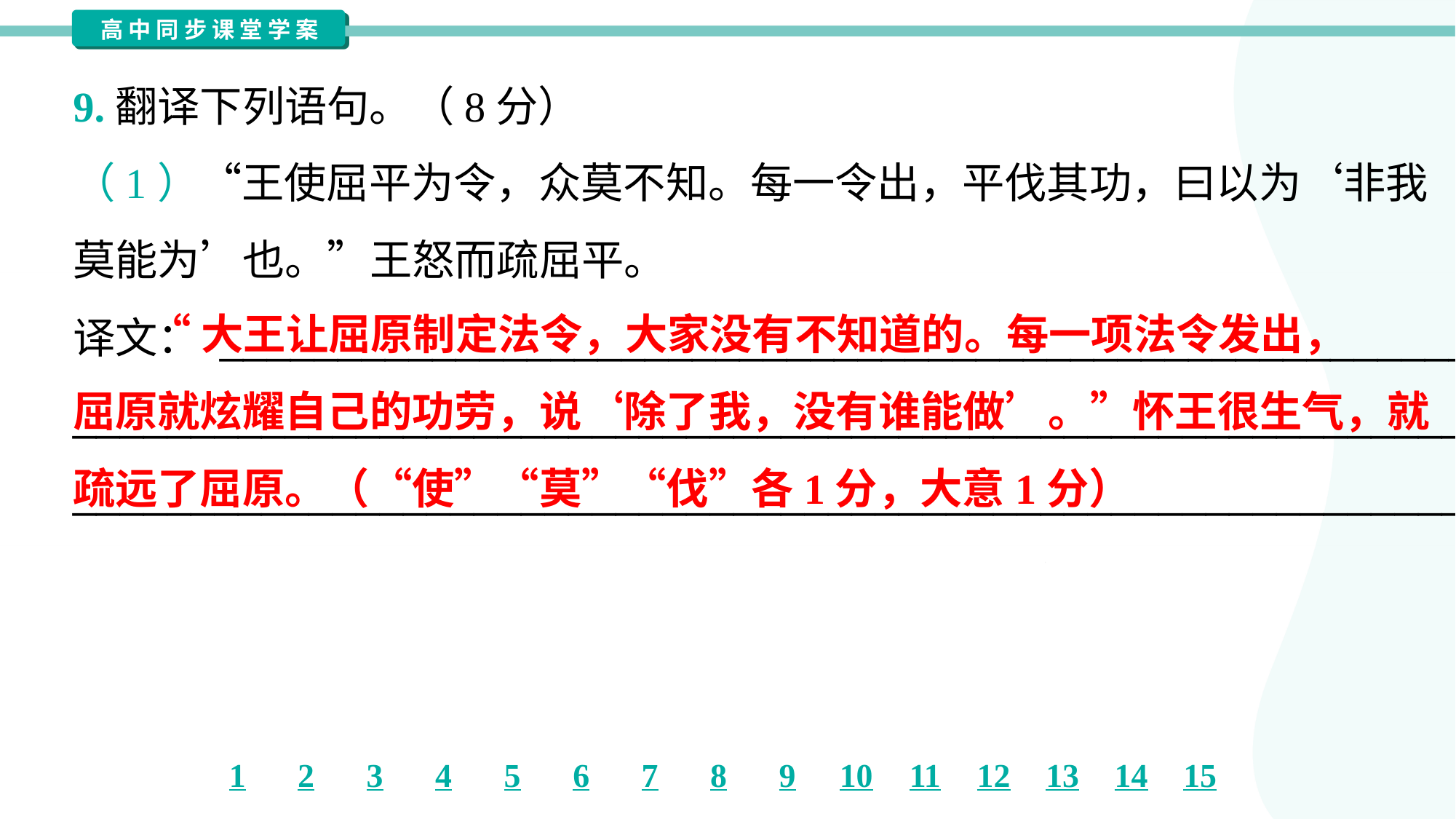

9.翻译下列语句。（8分）
（1）“王使屈平为令，众莫不知。每一令出，平伐其功，曰以为‘非我
莫能为’也。”王怒而疏屈平。
译文： ______________________________________________________
_____________________________________________________________
_____________________________________________________________
        “大王让屈原制定法令，大家没有不知道的。每一项法令发出，
屈原就炫耀自己的功劳，说‘除了我，没有谁能做’。”怀王很生气，就
疏远了屈原。（“使”“莫”“伐”各1分，大意1分）